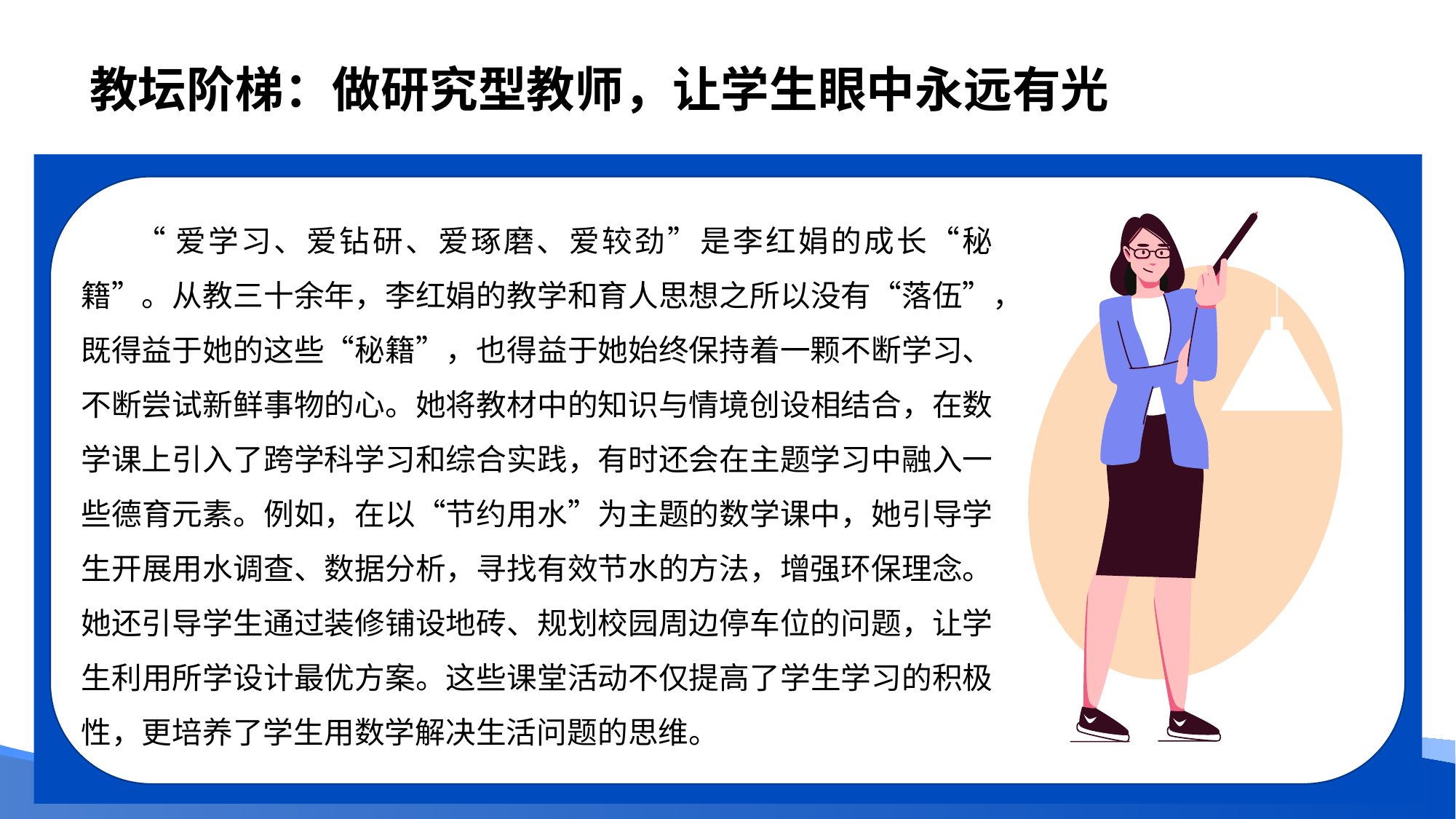

# 教坛阶梯：做研究型教师，让学生眼中永远有光

“爱学习、爱钻研、爱琢磨、爱较劲”是李红娟的成长“秘籍”。从教三十余年，李红娟的教学和育人思想之所以没有“落伍”，既得益于她的这些“秘籍”，也得益于她始终保持着一颗不断学习、不断尝试新鲜事物的心。她将教材中的知识与情境创设相结合，在数学课上引入了跨学科学习和综合实践，有时还会在主题学习中融入一些德育元素。例如，在以“节约用水”为主题的数学课中，她引导学生开展用水调查、数据分析，寻找有效节水的方法，增强环保理念。她还引导学生通过装修铺设地砖、规划校园周边停车位的问题，让学生利用所学设计最优方案。这些课堂活动不仅提高了学生学习的积极性，更培养了学生用数学解决生活问题的思维。